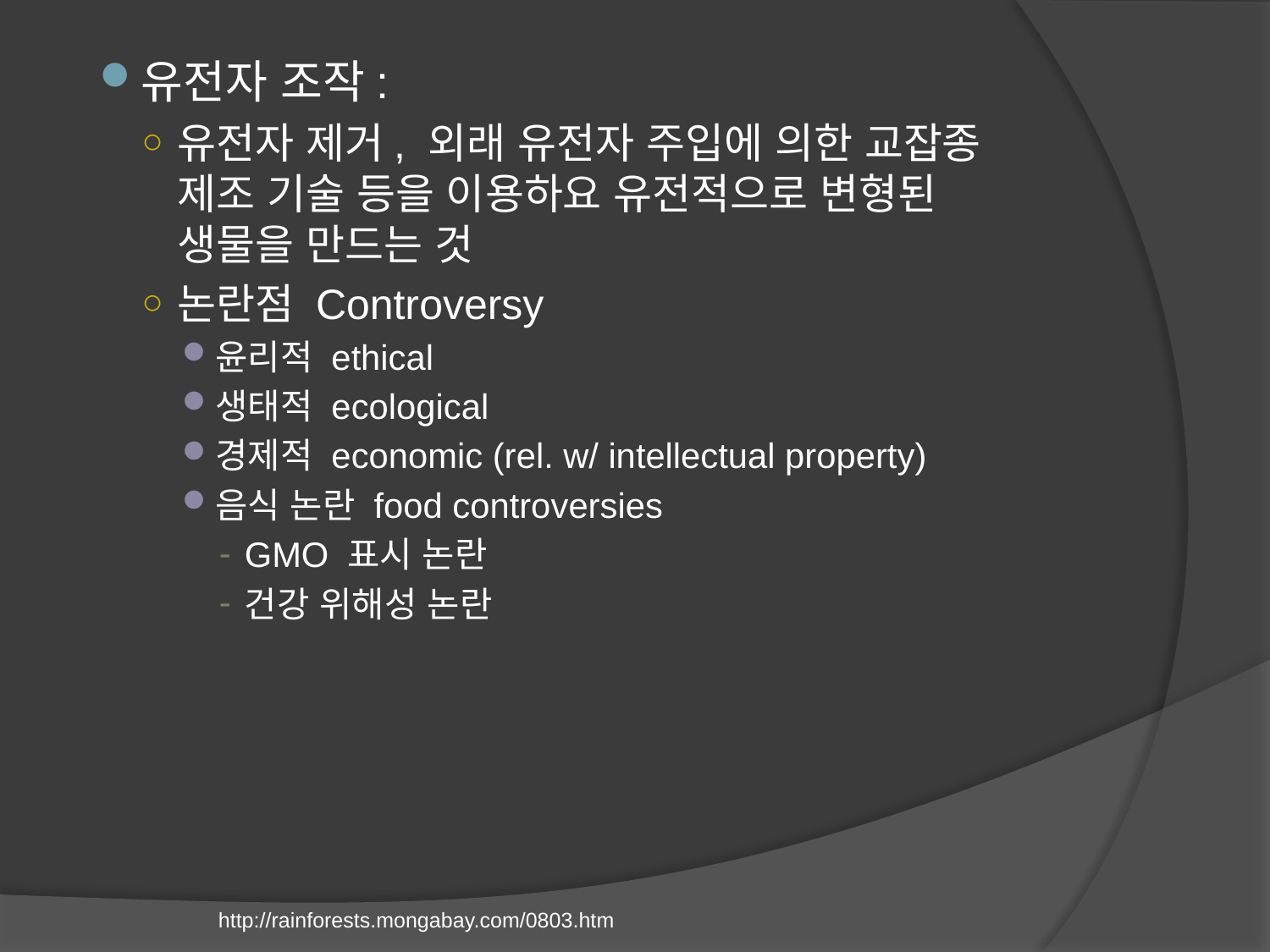

유전자 조작:
유전자 제거, 외래 유전자 주입에 의한 교잡종 제조 기술 등을 이용하요 유전적으로 변형된 생물을 만드는 것
논란점 Controversy
윤리적 ethical
생태적 ecological
경제적 economic (rel. w/ intellectual property)
음식 논란 food controversies
GMO 표시 논란
건강 위해성 논란
http://rainforests.mongabay.com/0803.htm